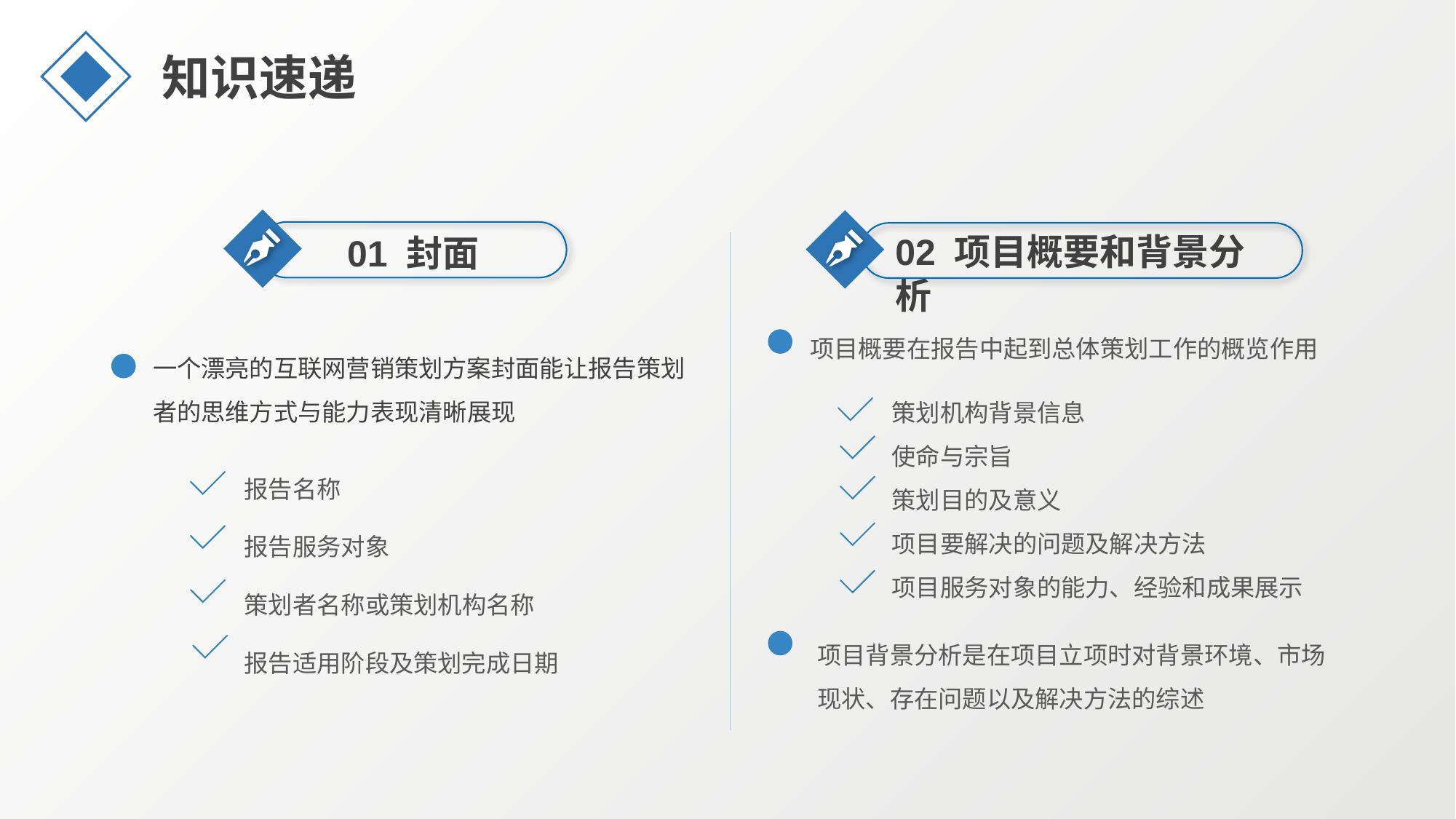

知识速递

01 封面

02 项目概要和背景分析

项目概要在报告中起到总体策划工作的概览作用

一个漂亮的互联网营销策划方案封面能让报告策划者的思维方式与能力表现清晰展现
报告名称
报告服务对象
策划者名称或策划机构名称
报告适用阶段及策划完成日期

策划机构背景信息
使命与宗旨
策划目的及意义
项目要解决的问题及解决方法
项目服务对象的能力、经验和成果展示

项目背景分析是在项目立项时对背景环境、市场现状、存在问题以及解决方法的综述